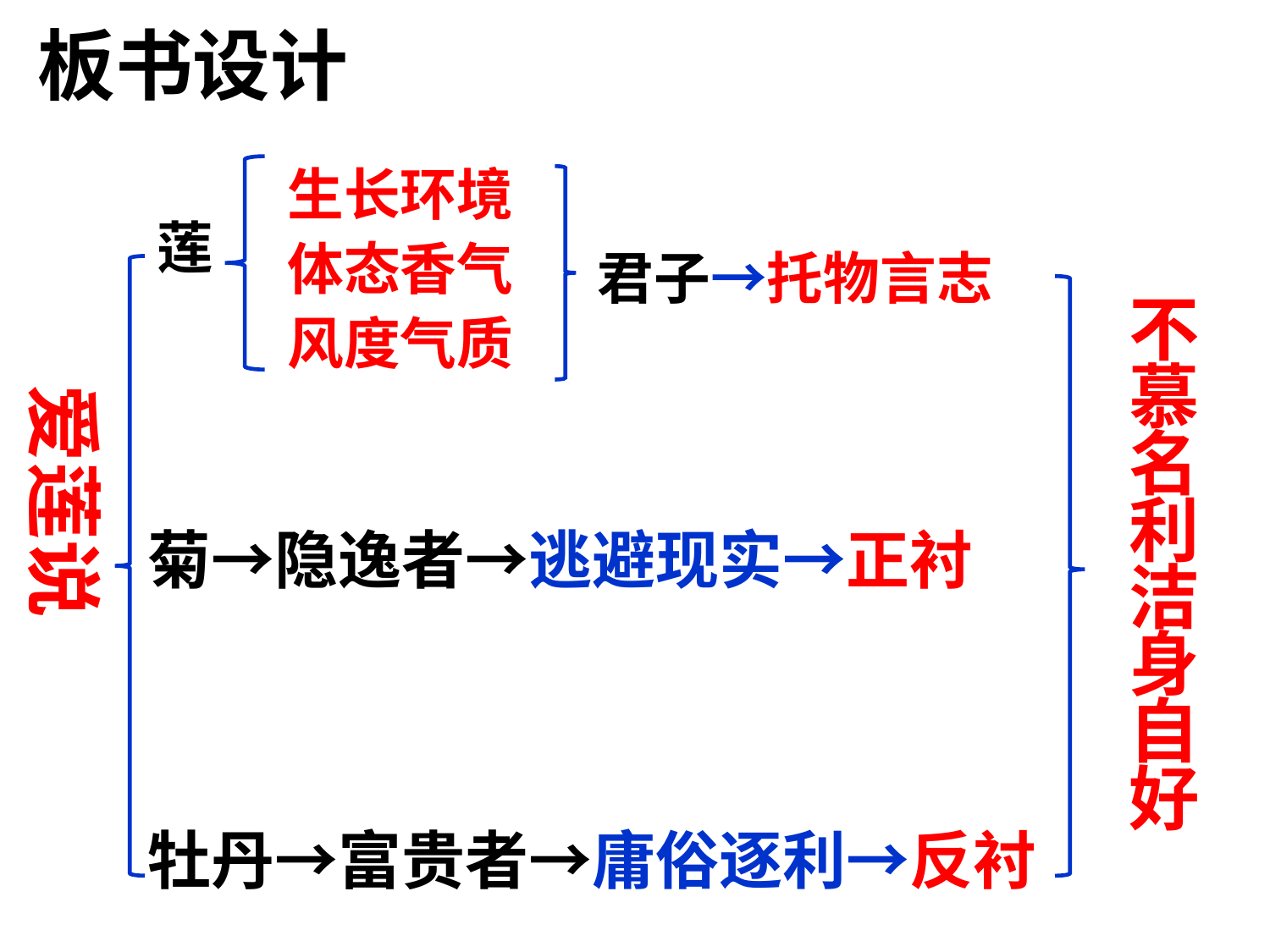

板书设计
生长环境体态香气风度气质

莲
君子→托物言志

爱莲说

不慕
名利
洁身
自好
菊→隐逸者→逃避现实→正衬
牡丹→富贵者→庸俗逐利→反衬